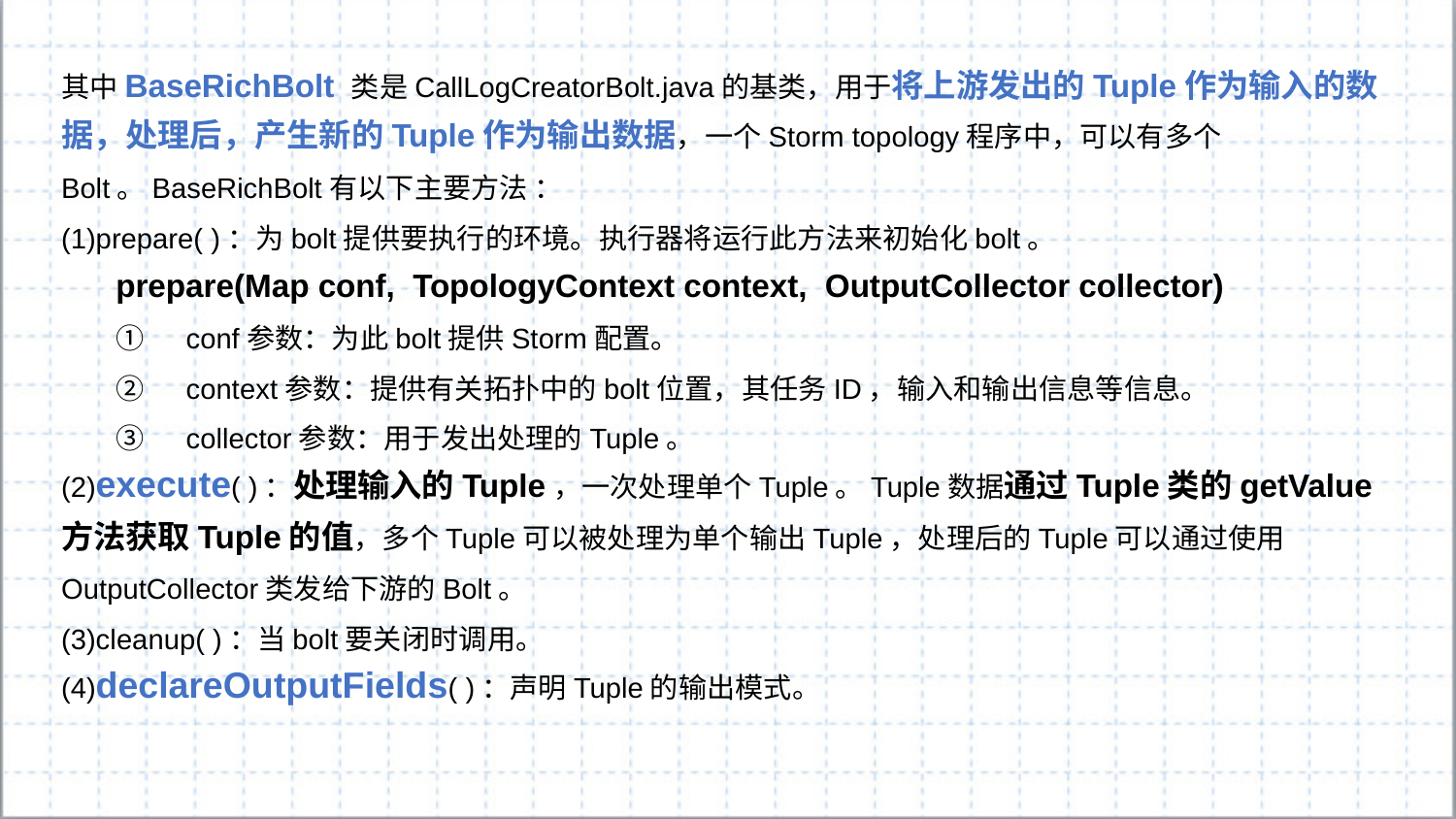

其中BaseRichBolt 类是CallLogCreatorBolt.java的基类，用于将上游发出的Tuple作为输入的数据，处理后，产生新的Tuple作为输出数据，一个Storm topology程序中，可以有多个Bolt。BaseRichBolt有以下主要方法 ：
(1)prepare( )：为bolt提供要执行的环境。执行器将运行此方法来初始化bolt。
prepare(Map conf,  TopologyContext context,  OutputCollector collector)
①　conf参数：为此bolt提供Storm配置。
②　context参数：提供有关拓扑中的bolt位置，其任务ID，输入和输出信息等信息。
③　collector参数：用于发出处理的Tuple。
(2)execute( )：处理输入的Tuple，一次处理单个Tuple。Tuple数据通过Tuple类的getValue方法获取Tuple的值，多个Tuple可以被处理为单个输出Tuple，处理后的Tuple可以通过使用OutputCollector类发给下游的Bolt。
(3)cleanup( )：当bolt要关闭时调用。
(4)declareOutputFields( )：声明Tuple的输出模式。